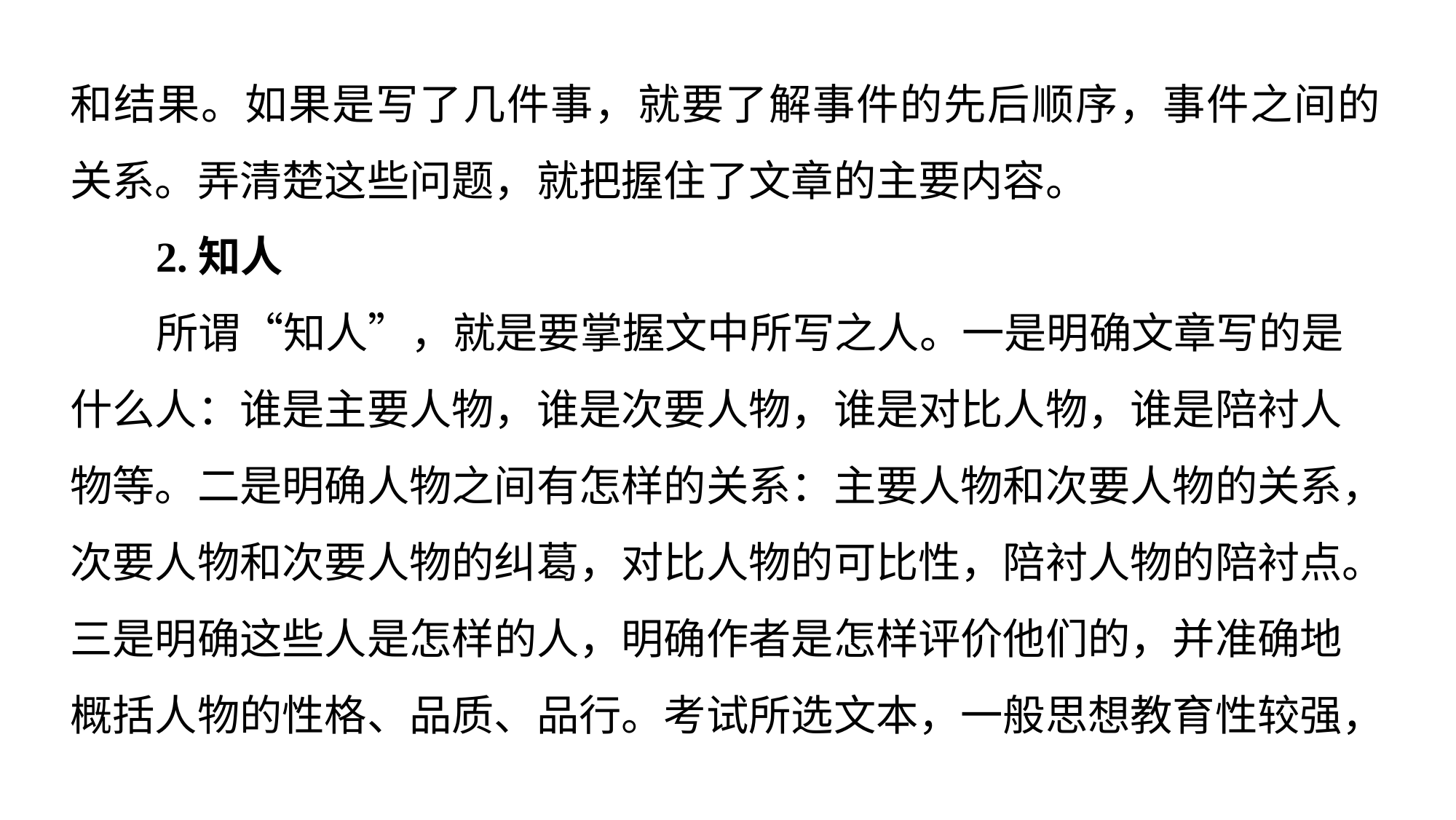

和结果。如果是写了几件事，就要了解事件的先后顺序，事件之间的关系。弄清楚这些问题，就把握住了文章的主要内容。
2.知人
所谓“知人”，就是要掌握文中所写之人。一是明确文章写的是什么人：谁是主要人物，谁是次要人物，谁是对比人物，谁是陪衬人物等。二是明确人物之间有怎样的关系：主要人物和次要人物的关系，次要人物和次要人物的纠葛，对比人物的可比性，陪衬人物的陪衬点。三是明确这些人是怎样的人，明确作者是怎样评价他们的，并准确地概括人物的性格、品质、品行。考试所选文本，一般思想教育性较强，